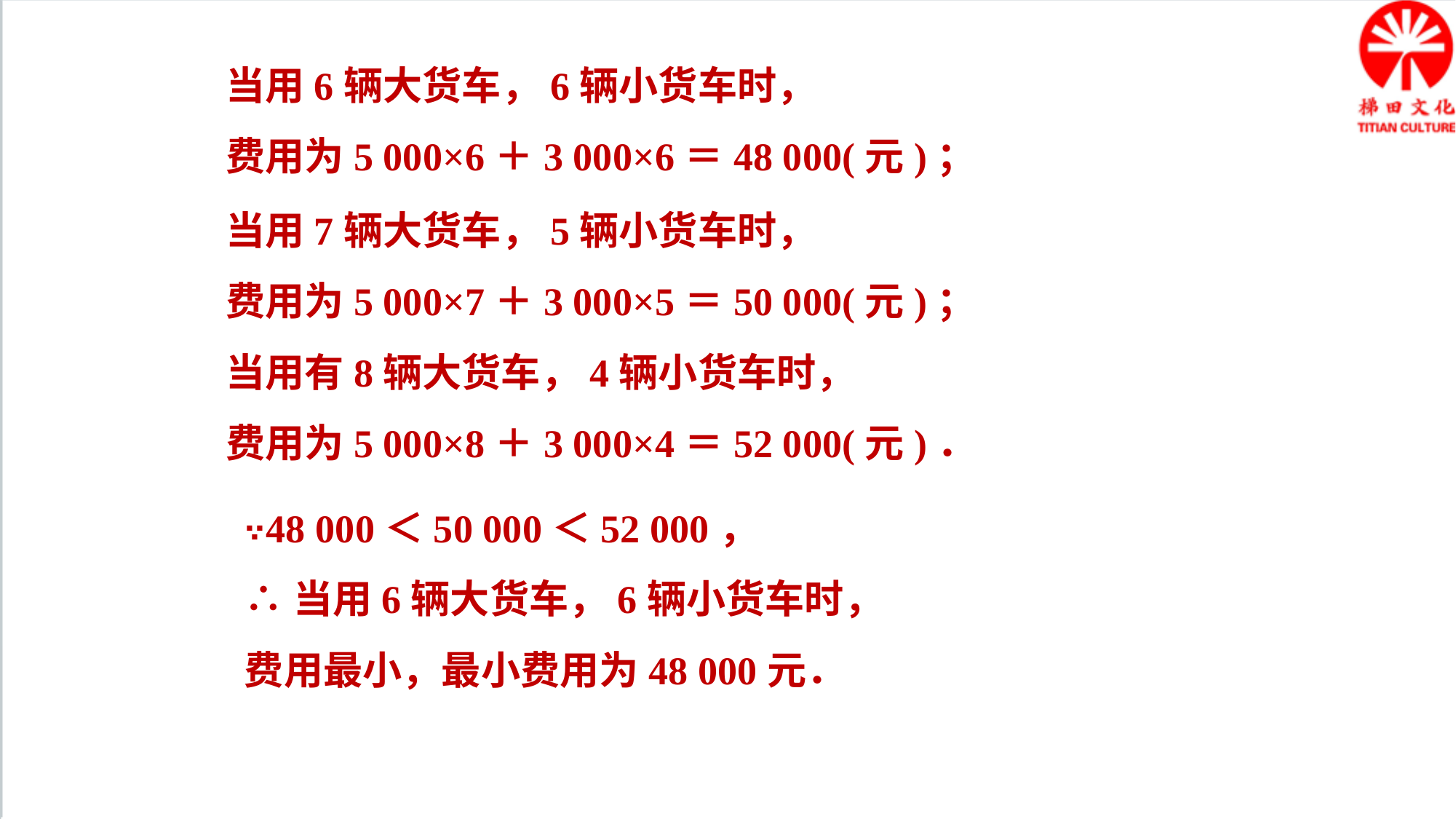

当用6辆大货车，6辆小货车时，
费用为5 000×6＋3 000×6＝48 000(元)；
当用7辆大货车，5辆小货车时，
费用为5 000×7＋3 000×5＝50 000(元)；
当用有8辆大货车，4辆小货车时，
费用为5 000×8＋3 000×4＝52 000(元)．
∵48 000＜50 000＜52 000，
∴当用6辆大货车，6辆小货车时，
费用最小，最小费用为48 000元．